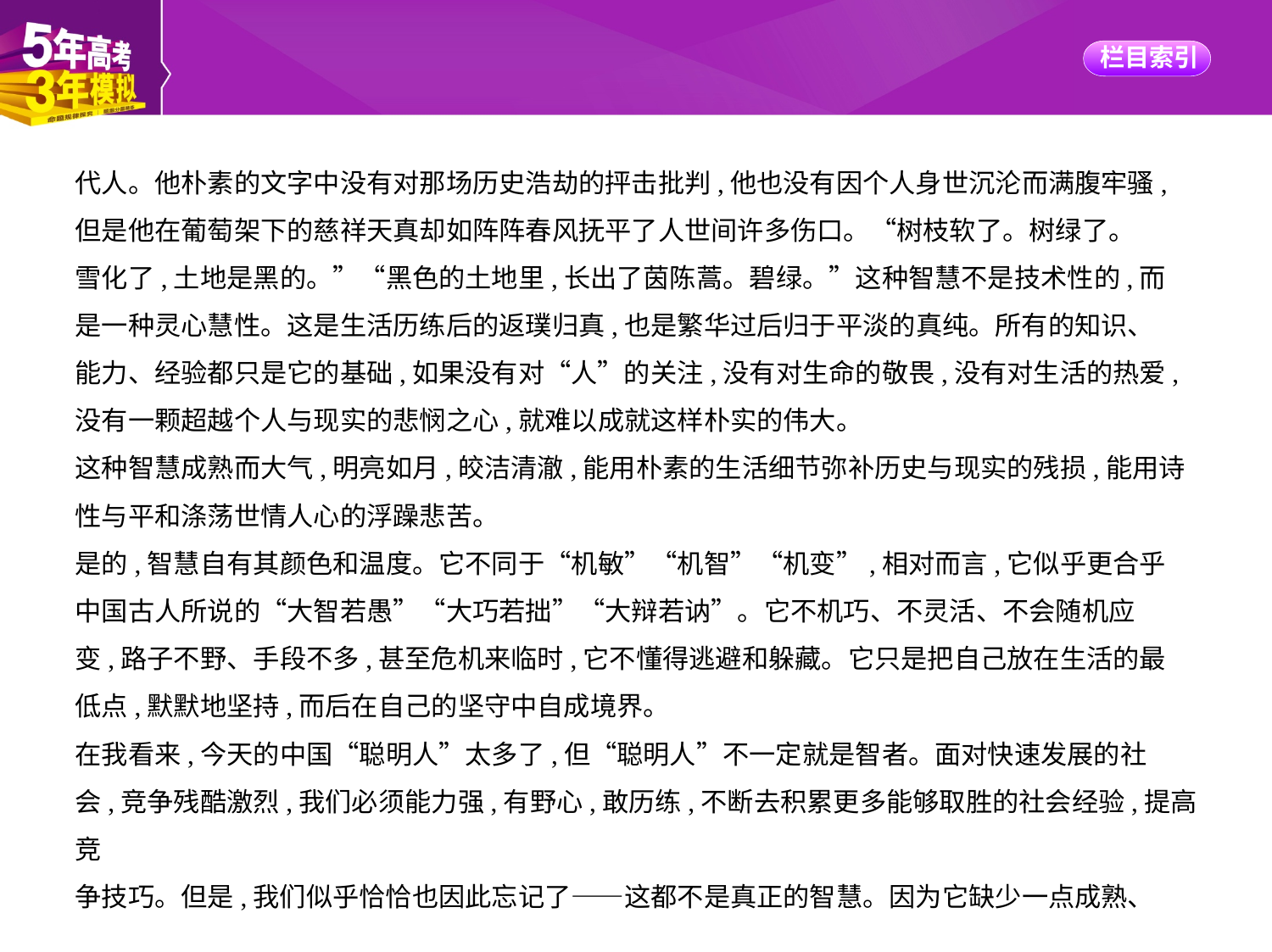

代人。他朴素的文字中没有对那场历史浩劫的抨击批判,他也没有因个人身世沉沦而满腹牢骚,
但是他在葡萄架下的慈祥天真却如阵阵春风抚平了人世间许多伤口。“树枝软了。树绿了。
雪化了,土地是黑的。”“黑色的土地里,长出了茵陈蒿。碧绿。”这种智慧不是技术性的,而
是一种灵心慧性。这是生活历练后的返璞归真,也是繁华过后归于平淡的真纯。所有的知识、
能力、经验都只是它的基础,如果没有对“人”的关注,没有对生命的敬畏,没有对生活的热爱,
没有一颗超越个人与现实的悲悯之心,就难以成就这样朴实的伟大。
这种智慧成熟而大气,明亮如月,皎洁清澈,能用朴素的生活细节弥补历史与现实的残损,能用诗
性与平和涤荡世情人心的浮躁悲苦。
是的,智慧自有其颜色和温度。它不同于“机敏”“机智”“机变”,相对而言,它似乎更合乎
中国古人所说的“大智若愚”“大巧若拙”“大辩若讷”。它不机巧、不灵活、不会随机应
变,路子不野、手段不多,甚至危机来临时,它不懂得逃避和躲藏。它只是把自己放在生活的最
低点,默默地坚持,而后在自己的坚守中自成境界。
在我看来,今天的中国“聪明人”太多了,但“聪明人”不一定就是智者。面对快速发展的社
会,竞争残酷激烈,我们必须能力强,有野心,敢历练,不断去积累更多能够取胜的社会经验,提高竞
争技巧。但是,我们似乎恰恰也因此忘记了——这都不是真正的智慧。因为它缺少一点成熟、